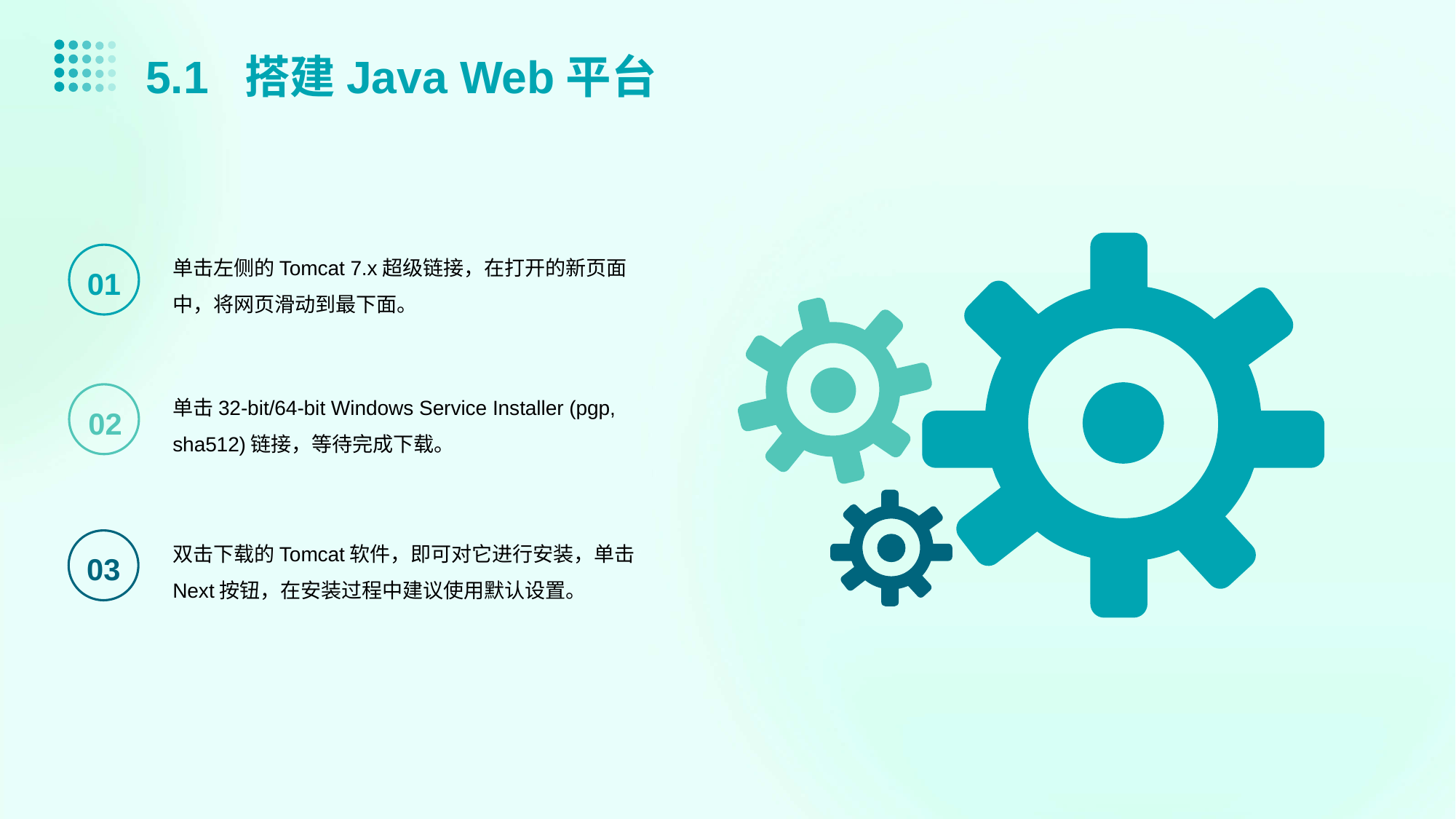

5.1  搭建Java Web平台

单击左侧的Tomcat 7.x超级链接，在打开的新页面中，将网页滑动到最下面。

01

单击32-bit/64-bit Windows Service Installer (pgp, sha512)链接，等待完成下载。

02

双击下载的Tomcat软件，即可对它进行安装，单击Next按钮，在安装过程中建议使用默认设置。

03